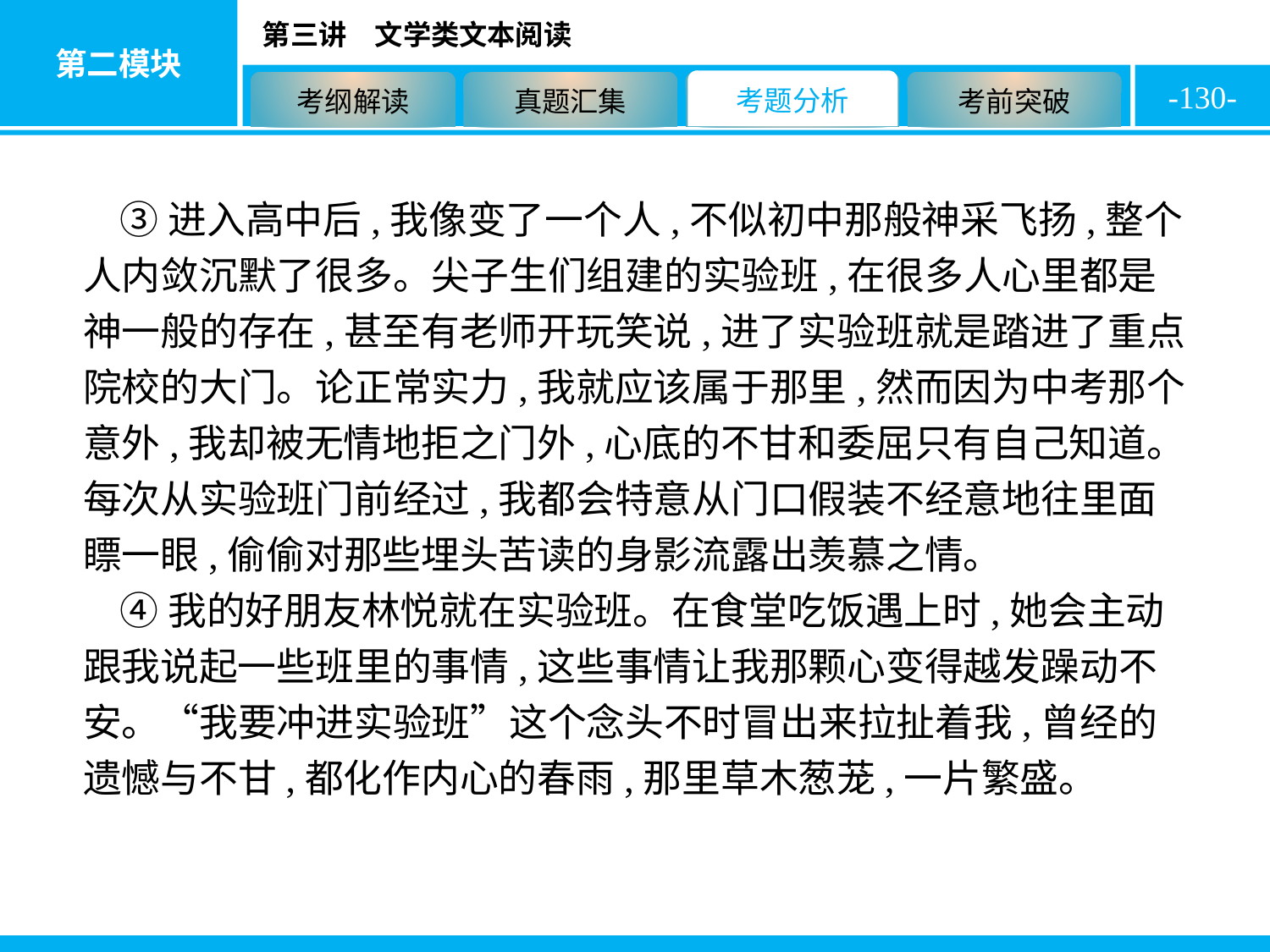

-130-
③进入高中后,我像变了一个人,不似初中那般神采飞扬,整个人内敛沉默了很多。尖子生们组建的实验班,在很多人心里都是神一般的存在,甚至有老师开玩笑说,进了实验班就是踏进了重点院校的大门。论正常实力,我就应该属于那里,然而因为中考那个意外,我却被无情地拒之门外,心底的不甘和委屈只有自己知道。每次从实验班门前经过,我都会特意从门口假装不经意地往里面瞟一眼,偷偷对那些埋头苦读的身影流露出羡慕之情。
④我的好朋友林悦就在实验班。在食堂吃饭遇上时,她会主动跟我说起一些班里的事情,这些事情让我那颗心变得越发躁动不安。“我要冲进实验班”这个念头不时冒出来拉扯着我,曾经的遗憾与不甘,都化作内心的春雨,那里草木葱茏,一片繁盛。